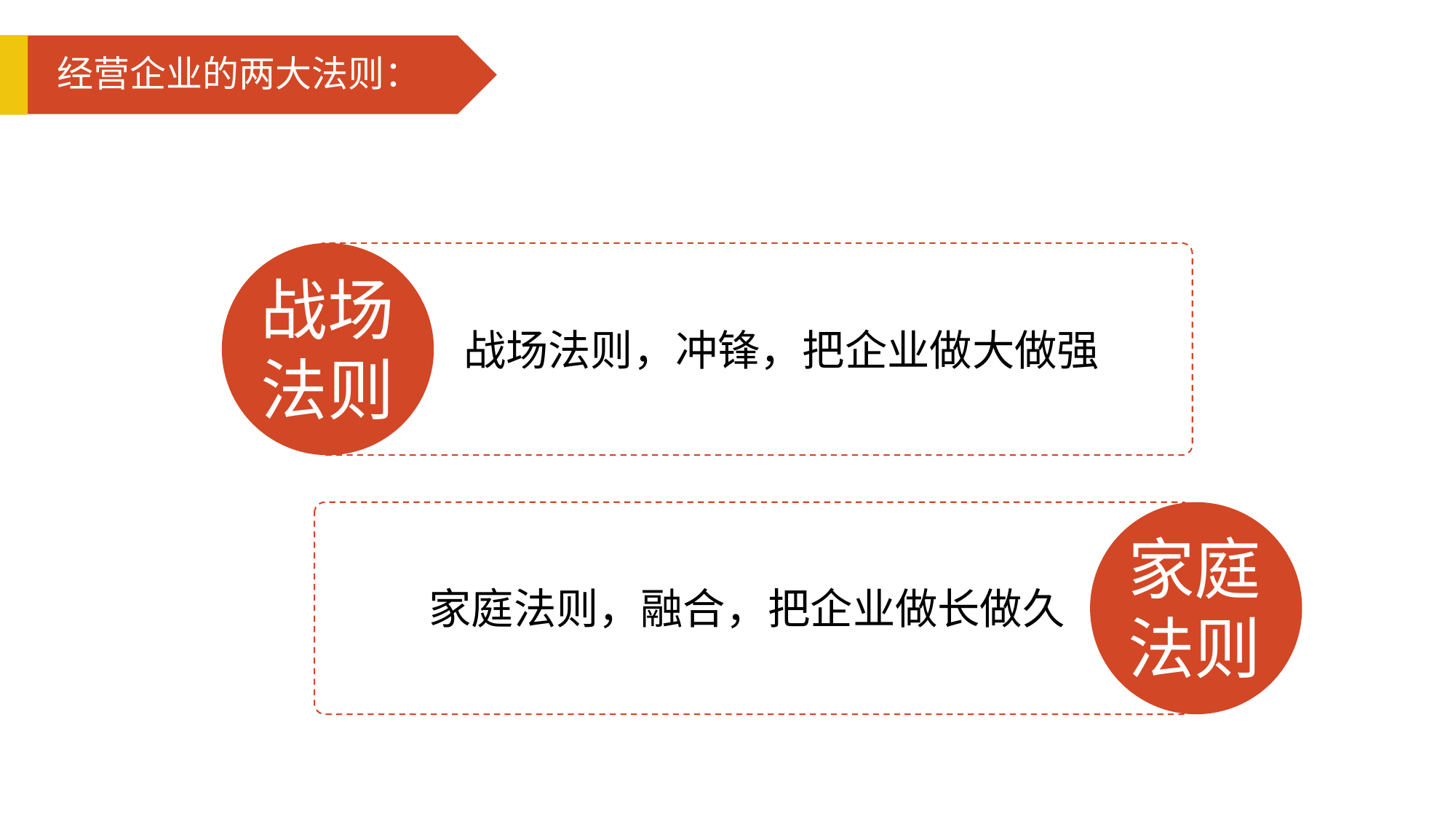

经营企业的两大法则：

战场
法则
战场法则，冲锋，把企业做大做强

家庭
法则
家庭法则，融合，把企业做长做久